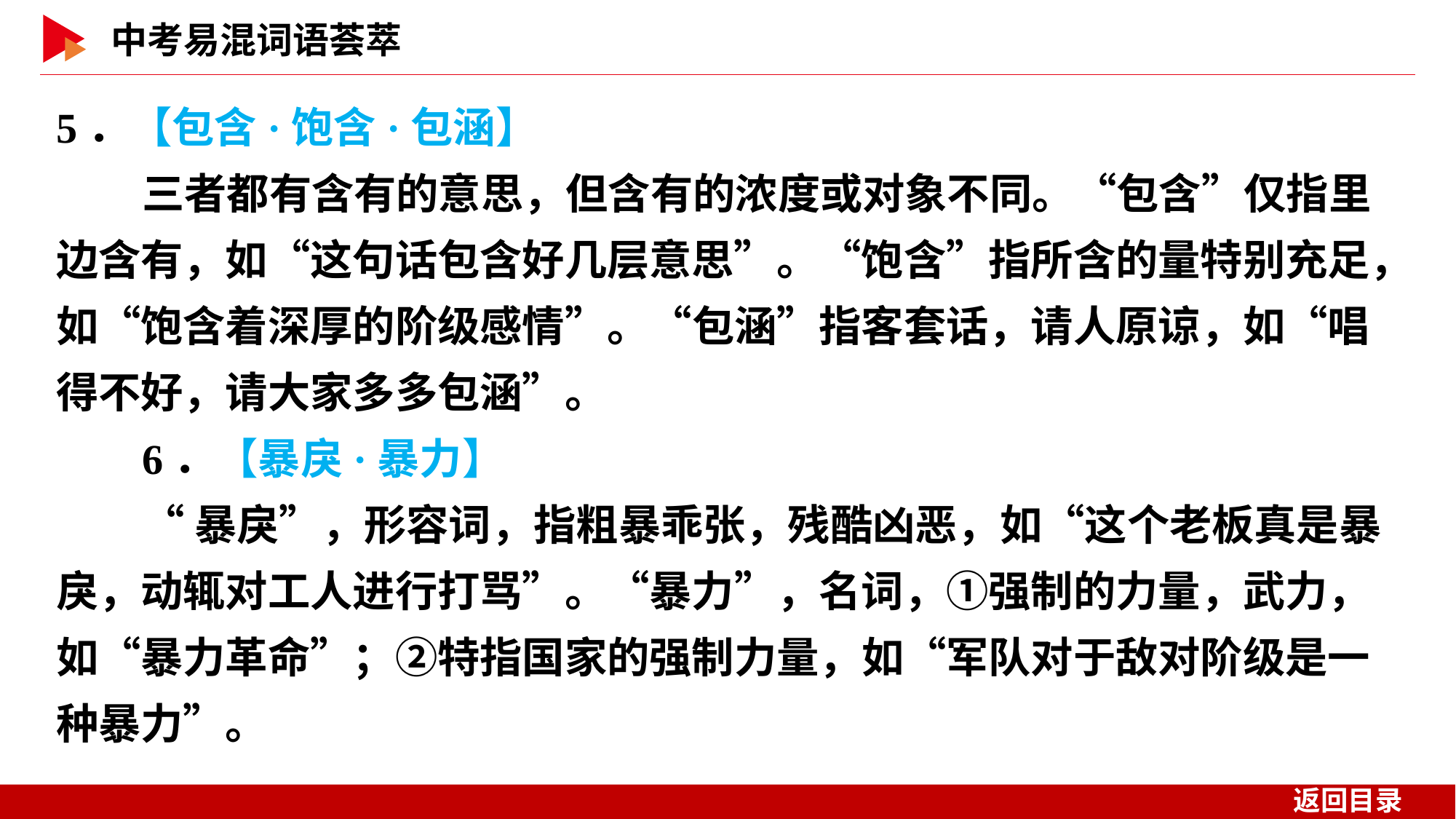

5．【包含·饱含·包涵】
三者都有含有的意思，但含有的浓度或对象不同。“包含”仅指里边含有，如“这句话包含好几层意思”。“饱含”指所含的量特别充足，如“饱含着深厚的阶级感情”。“包涵”指客套话，请人原谅，如“唱得不好，请大家多多包涵”。
6．【暴戾·暴力】
“暴戾”，形容词，指粗暴乖张，残酷凶恶，如“这个老板真是暴戾，动辄对工人进行打骂”。“暴力”，名词，①强制的力量，武力，如“暴力革命”；②特指国家的强制力量，如“军队对于敌对阶级是一种暴力”。